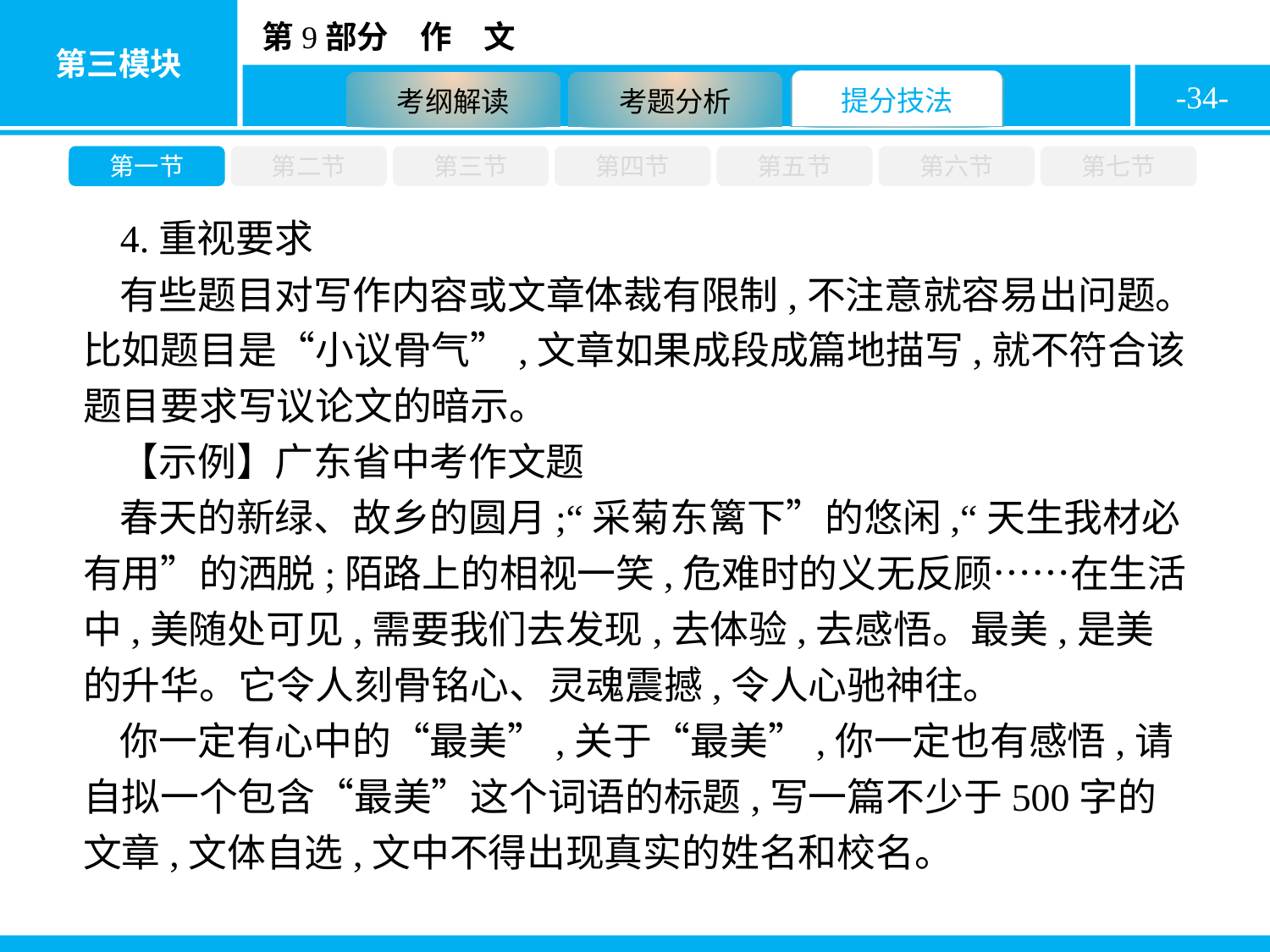

-34-
第一节
第二节
第三节
第四节
第五节
第六节
第七节
4.重视要求
有些题目对写作内容或文章体裁有限制,不注意就容易出问题。比如题目是“小议骨气”,文章如果成段成篇地描写,就不符合该题目要求写议论文的暗示。
【示例】广东省中考作文题
春天的新绿、故乡的圆月;“采菊东篱下”的悠闲,“天生我材必有用”的洒脱;陌路上的相视一笑,危难时的义无反顾……在生活中,美随处可见,需要我们去发现,去体验,去感悟。最美,是美的升华。它令人刻骨铭心、灵魂震撼,令人心驰神往。
你一定有心中的“最美”,关于“最美”,你一定也有感悟,请自拟一个包含“最美”这个词语的标题,写一篇不少于500字的文章,文体自选,文中不得出现真实的姓名和校名。